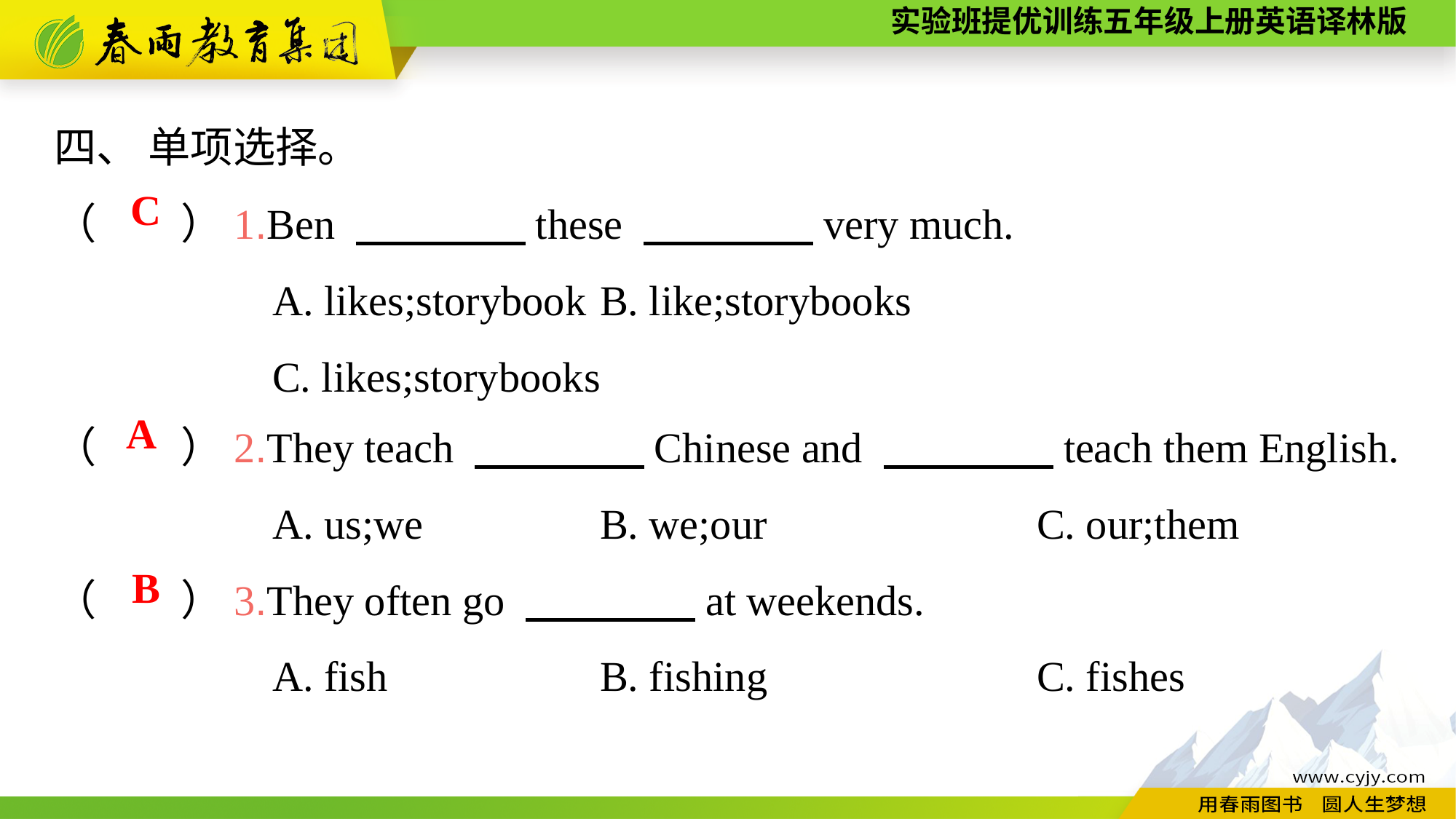

四、 单项选择。
（　　）1.Ben 　　　　these 　　　　very much.
		A. likes;storybook	B. like;storybooks
		C. likes;storybooks
C
（　　）2.They teach 　　　　Chinese and 　　　　teach them English.
		A. us;we		B. we;our			C. our;them
（　　）3.They often go 　　　　at weekends.
		A. fish		B. fishing			C. fishes
A
B